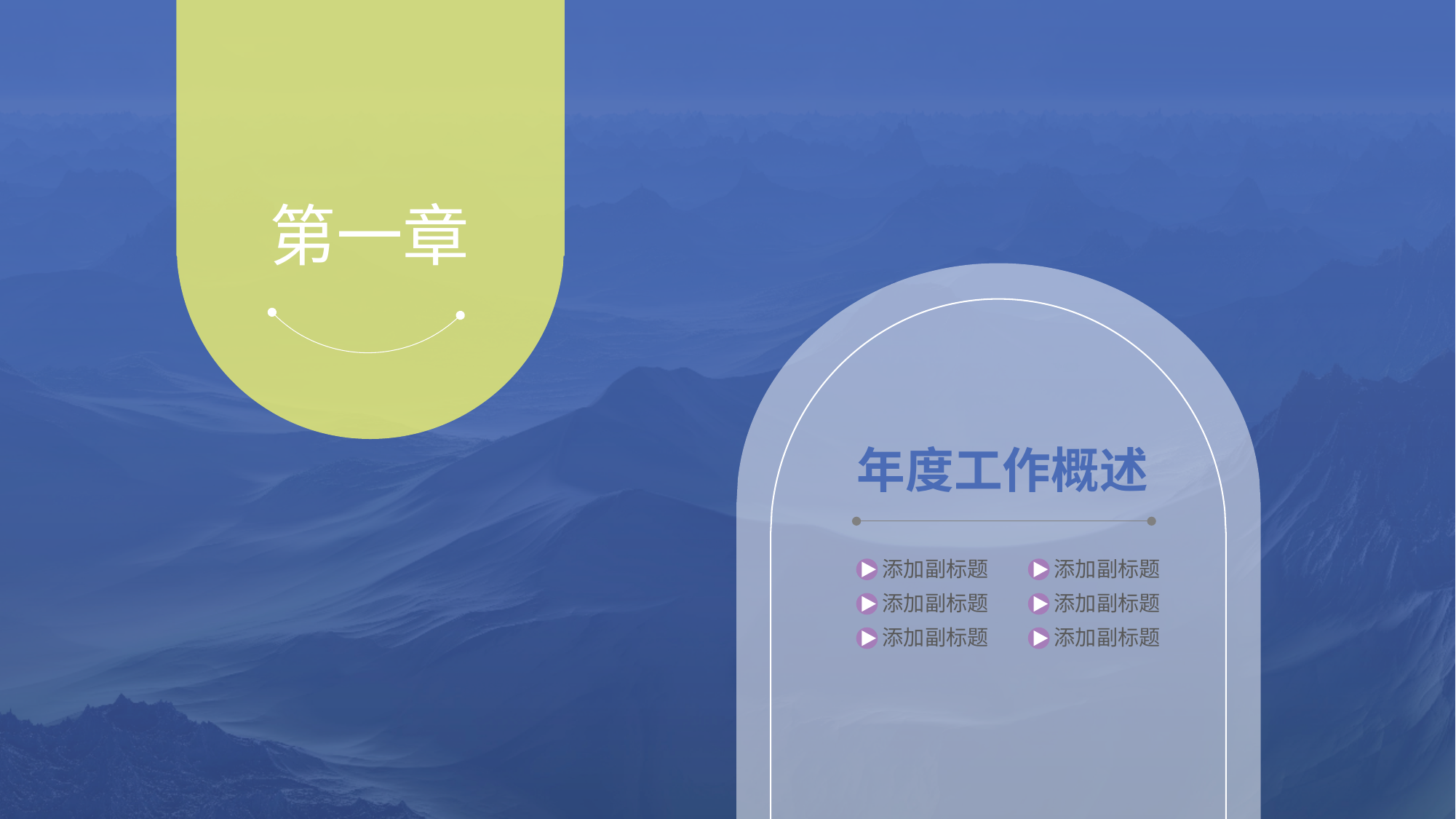

第一章

年度工作概述
添加副标题

添加副标题

添加副标题

添加副标题

添加副标题

添加副标题